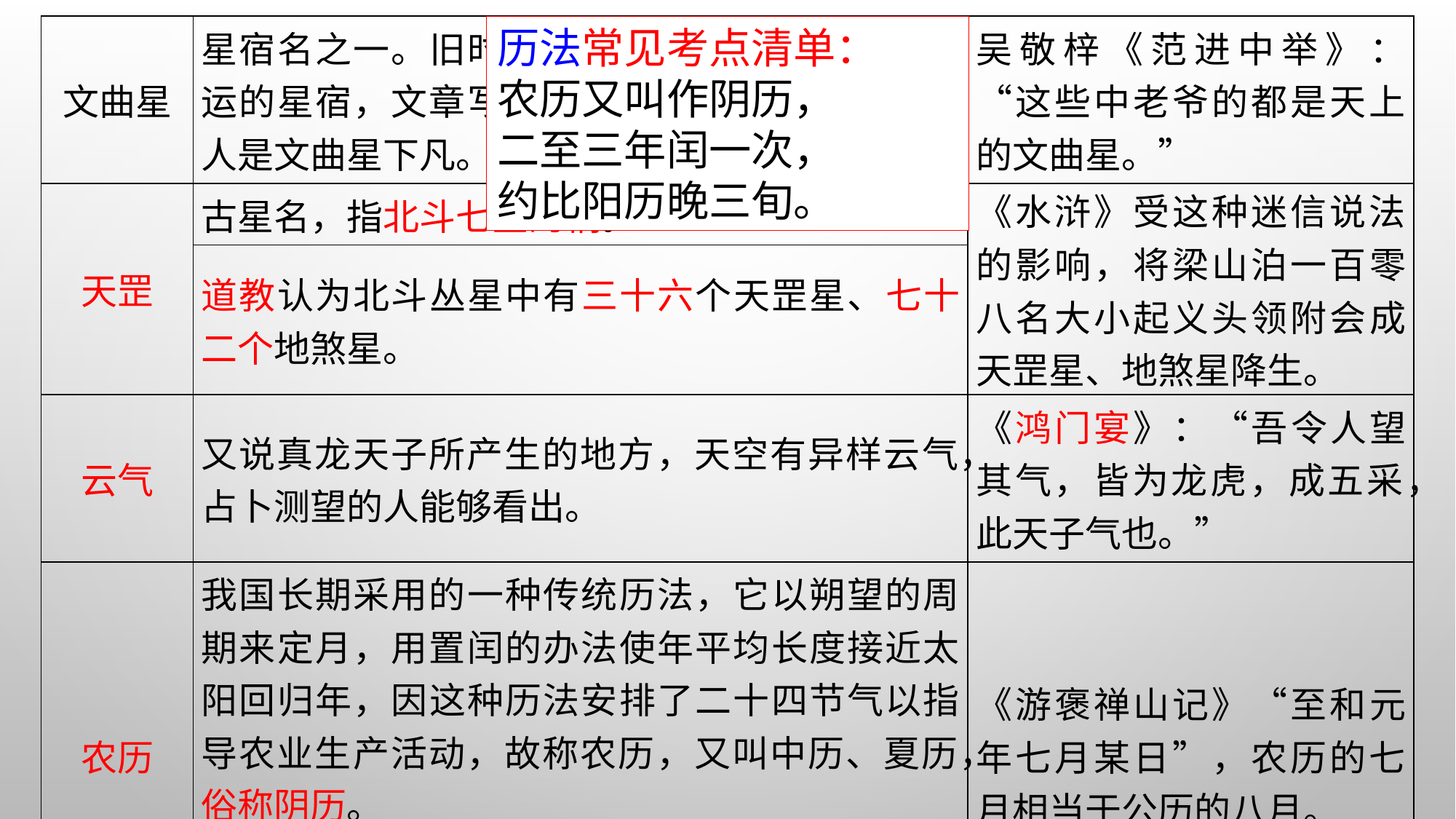

| 文曲星 | 星宿名之一。旧时迷信说法，文曲星是主管文运的星宿，文章写得好而被朝廷录用为大官的人是文曲星下凡。 | 吴敬梓《范进中举》：“这些中老爷的都是天上的文曲星。” |
| --- | --- | --- |
| 天罡 | 古星名，指北斗七星的柄。 | 《水浒》受这种迷信说法的影响，将梁山泊一百零八名大小起义头领附会成天罡星、地煞星降生。 |
|  | 道教认为北斗丛星中有三十六个天罡星、七十二个地煞星。 |  |
| 云气 | 又说真龙天子所产生的地方，天空有异样云气，占卜测望的人能够看出。 | 《鸿门宴》：“吾令人望其气，皆为龙虎，成五采，此天子气也。” |
| 农历 | 我国长期采用的一种传统历法，它以朔望的周期来定月，用置闰的办法使年平均长度接近太阳回归年，因这种历法安排了二十四节气以指导农业生产活动，故称农历，又叫中历、夏历，俗称阴历。 | 《游褒禅山记》“至和元年七月某日”，农历的七月相当于公历的八月。 |
|  | 古人写文章，凡用序数纪月的，大多以农历为据。 |  |
历法常见考点清单：
农历又叫作阴历，
二至三年闰一次，
约比阳历晚三旬。